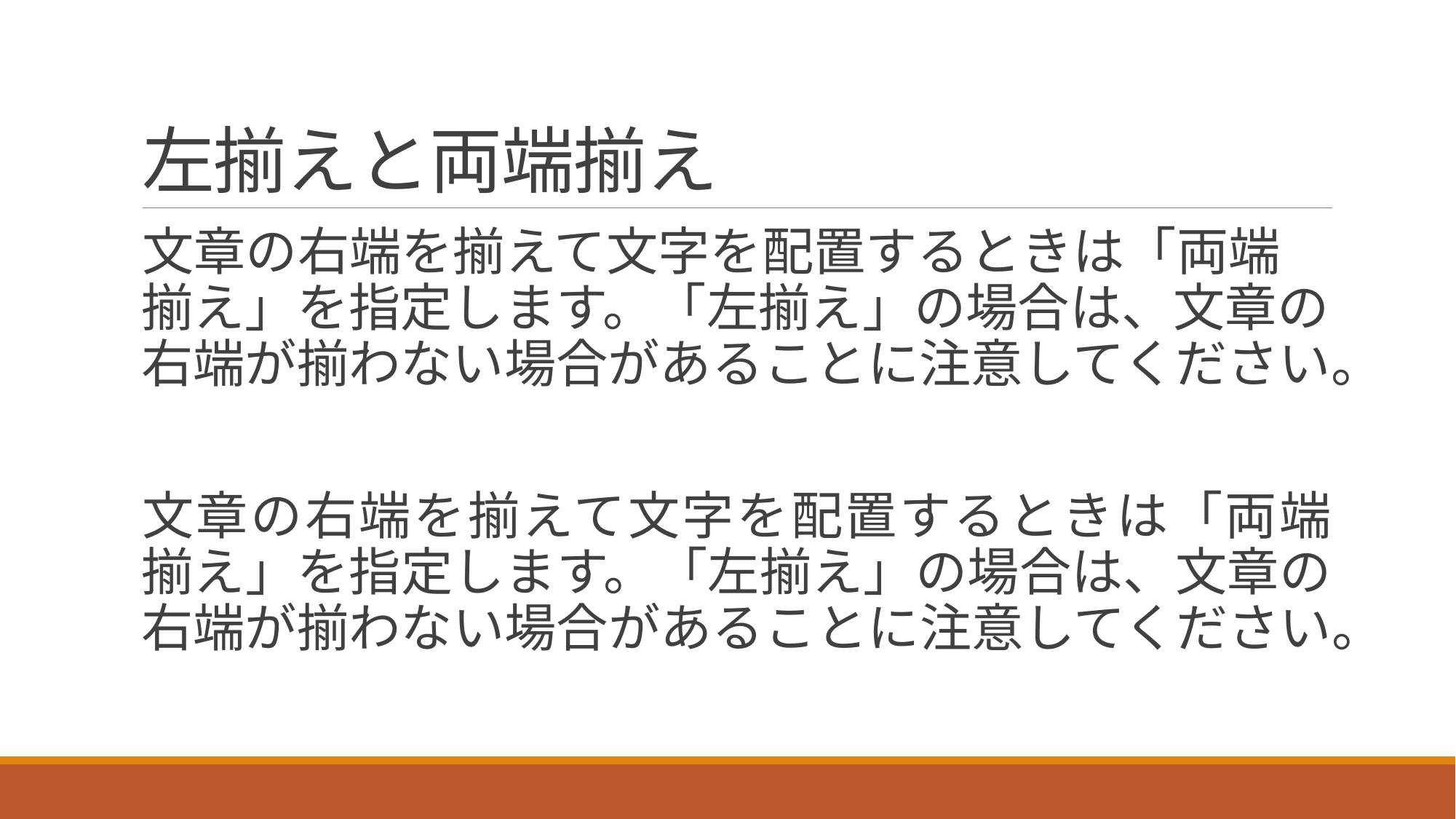

# 左揃えと両端揃え
文章の右端を揃えて文字を配置するときは「両端揃え」を指定します。「左揃え」の場合は、文章の右端が揃わない場合があることに注意してください。

文章の右端を揃えて文字を配置するときは「両端揃え」を指定します。「左揃え」の場合は、文章の右端が揃わない場合があることに注意してください。